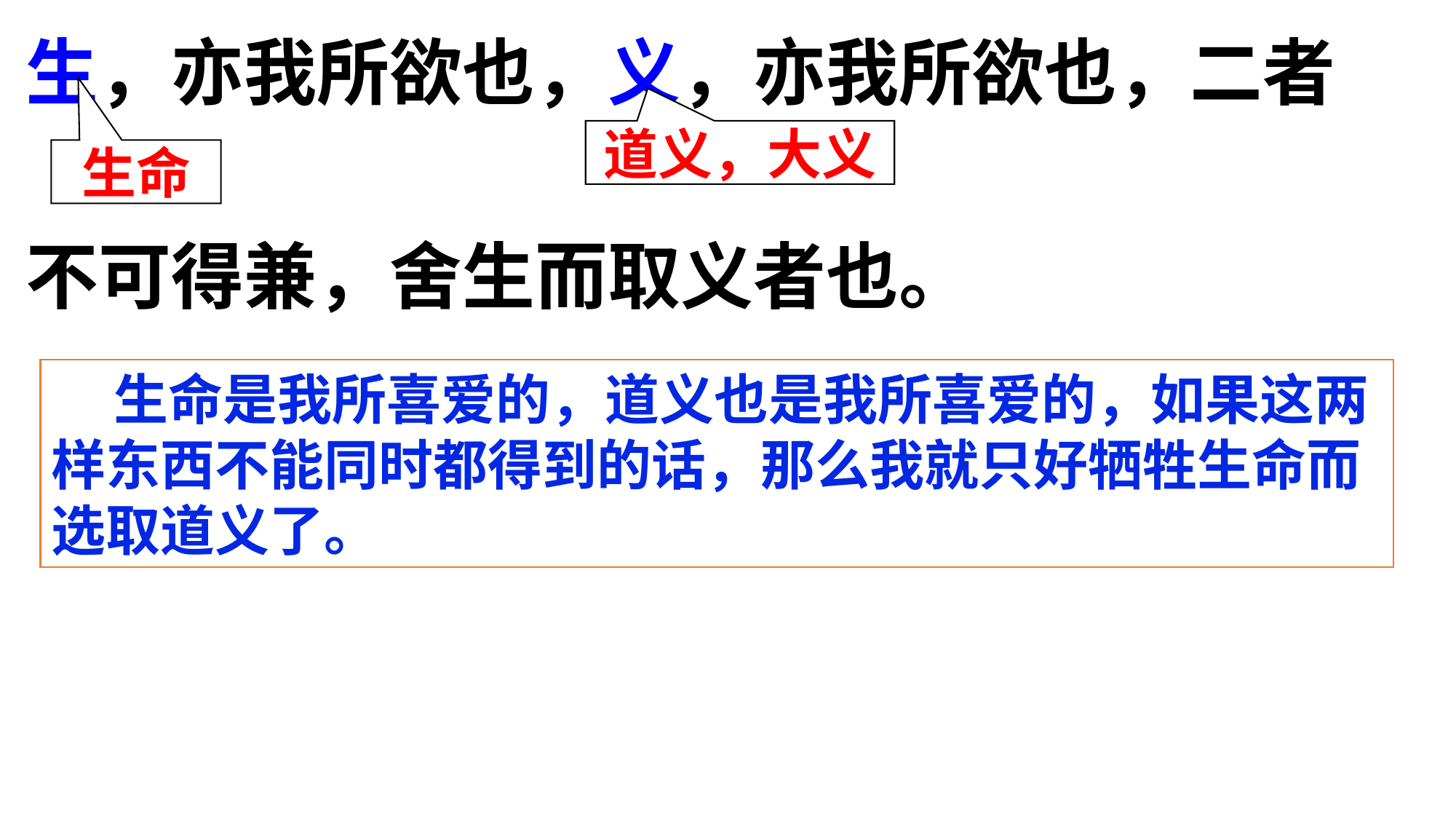

生，亦我所欲也，义，亦我所欲也，二者

不可得兼，舍生而取义者也。

道义，大义
生命
    生命是我所喜爱的，道义也是我所喜爱的，如果这两样东西不能同时都得到的话，那么我就只好牺牲生命而选取道义了。